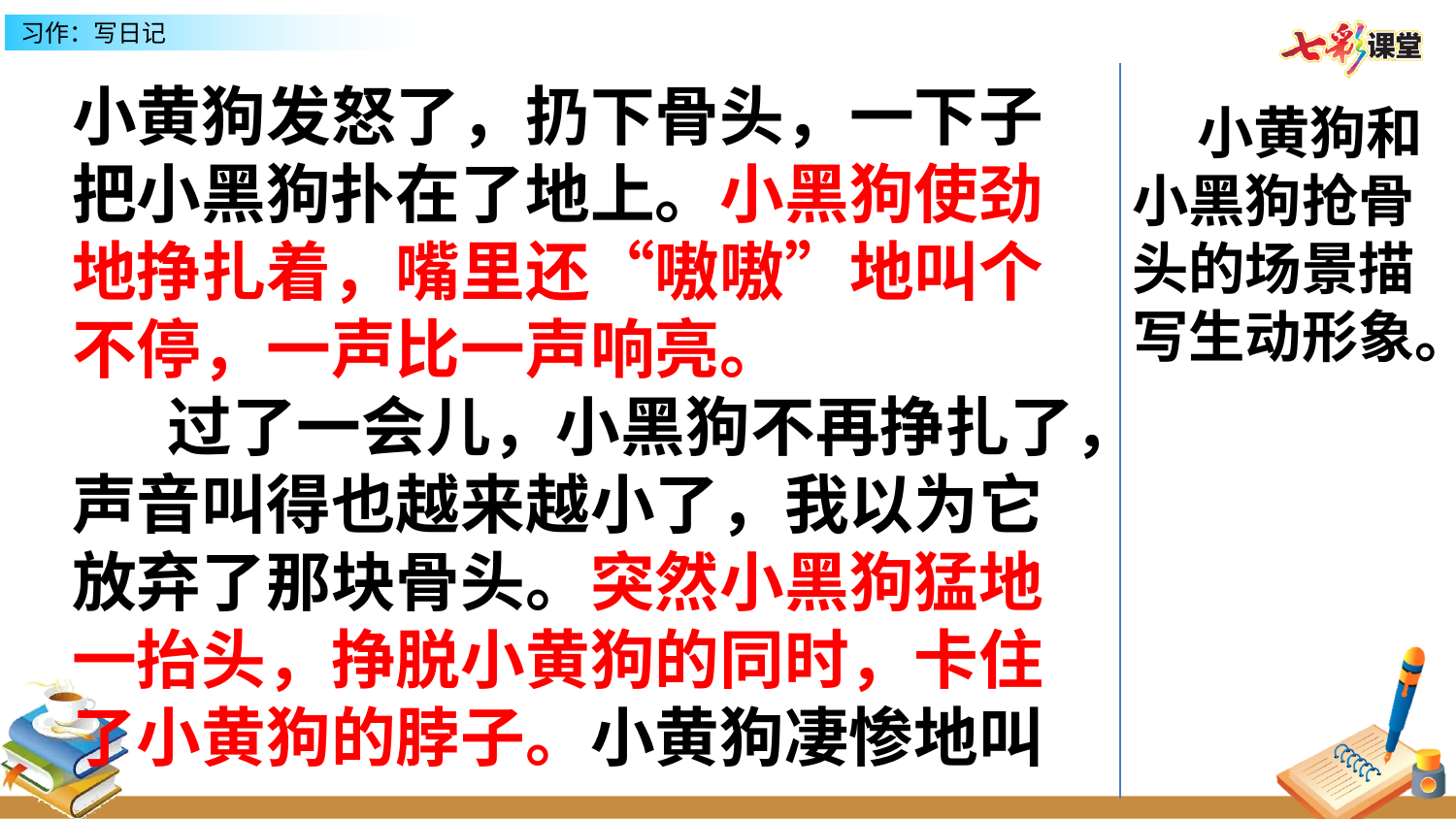

小黄狗发怒了，扔下骨头，一下子把小黑狗扑在了地上。小黑狗使劲地挣扎着，嘴里还“嗷嗷”地叫个不停，一声比一声响亮。
 过了一会儿，小黑狗不再挣扎了，声音叫得也越来越小了，我以为它放弃了那块骨头。突然小黑狗猛地一抬头，挣脱小黄狗的同时，卡住了小黄狗的脖子。小黄狗凄惨地叫
    小黄狗和小黑狗抢骨头的场景描写生动形象。